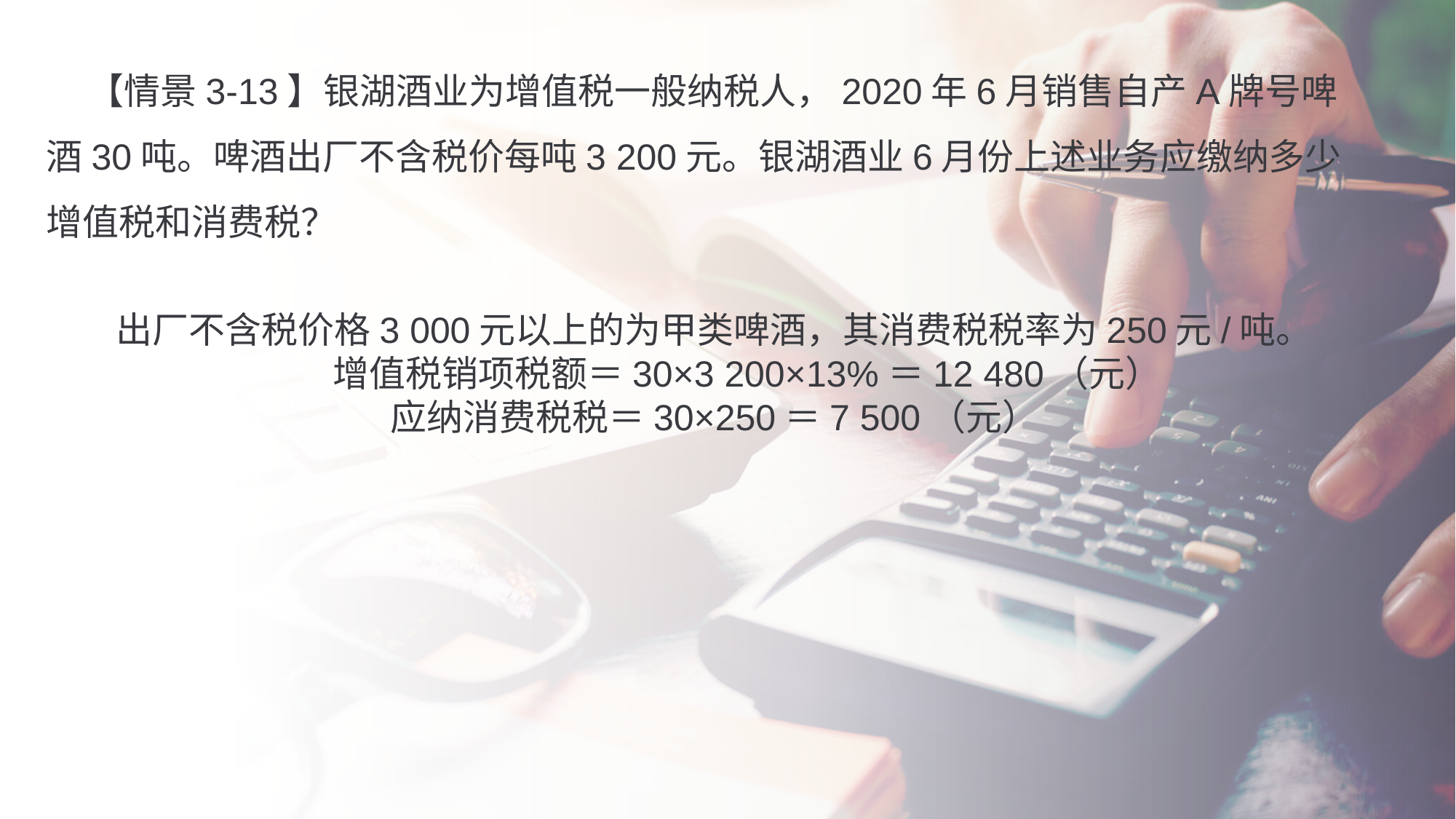

【情景3-13】银湖酒业为增值税一般纳税人，2020年6月销售自产A牌号啤酒30吨。啤酒出厂不含税价每吨3 200元。银湖酒业6月份上述业务应缴纳多少增值税和消费税？
出厂不含税价格3 000元以上的为甲类啤酒，其消费税税率为250元/吨。
       增值税销项税额＝30×3 200×13%＝12 480（元）
应纳消费税税＝30×250＝7 500（元）